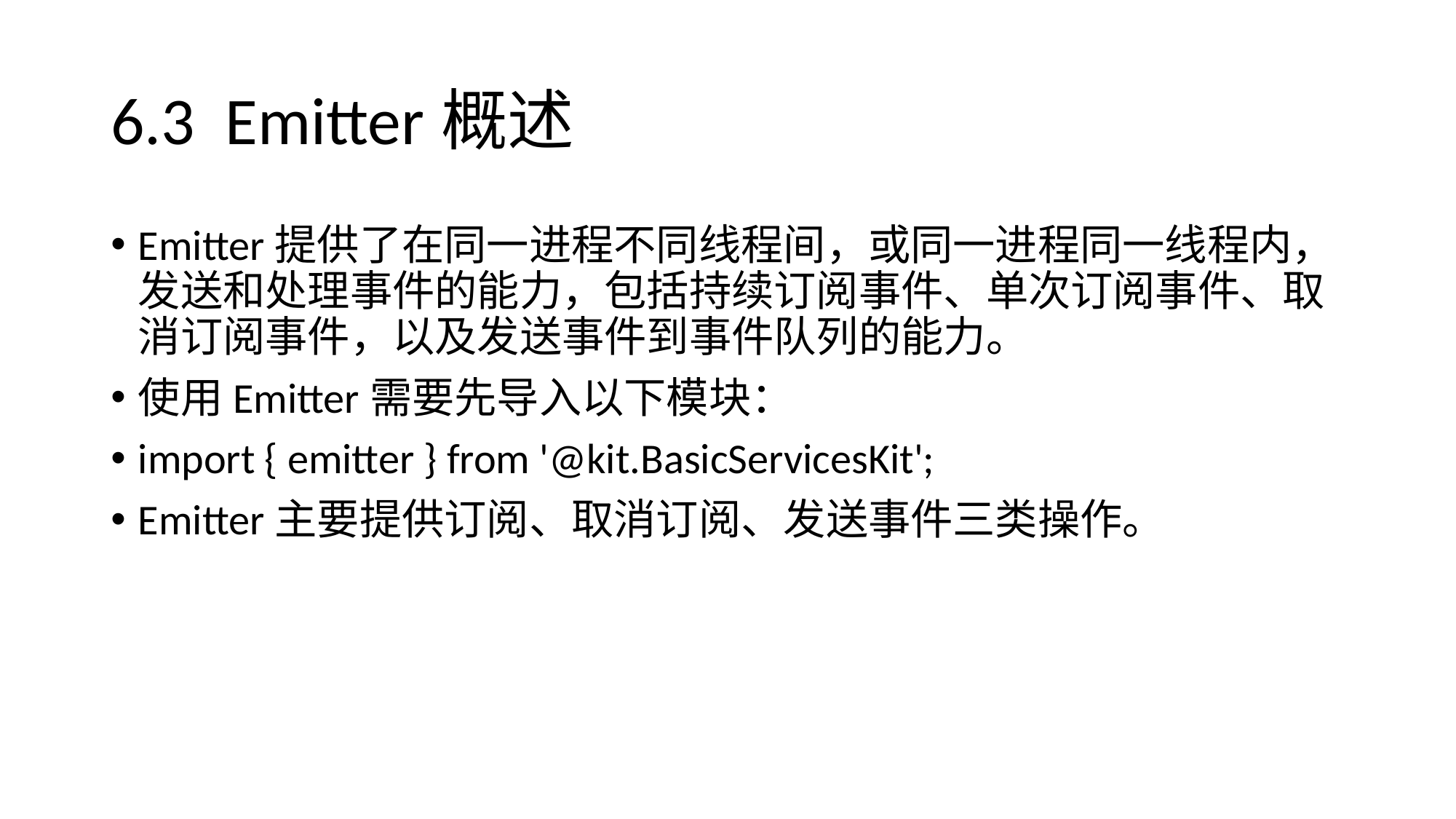

# 6.3  Emitter概述
Emitter提供了在同一进程不同线程间，或同一进程同一线程内，发送和处理事件的能力，包括持续订阅事件、单次订阅事件、取消订阅事件，以及发送事件到事件队列的能力。
使用Emitter需要先导入以下模块：
import { emitter } from '@kit.BasicServicesKit';
Emitter主要提供订阅、取消订阅、发送事件三类操作。